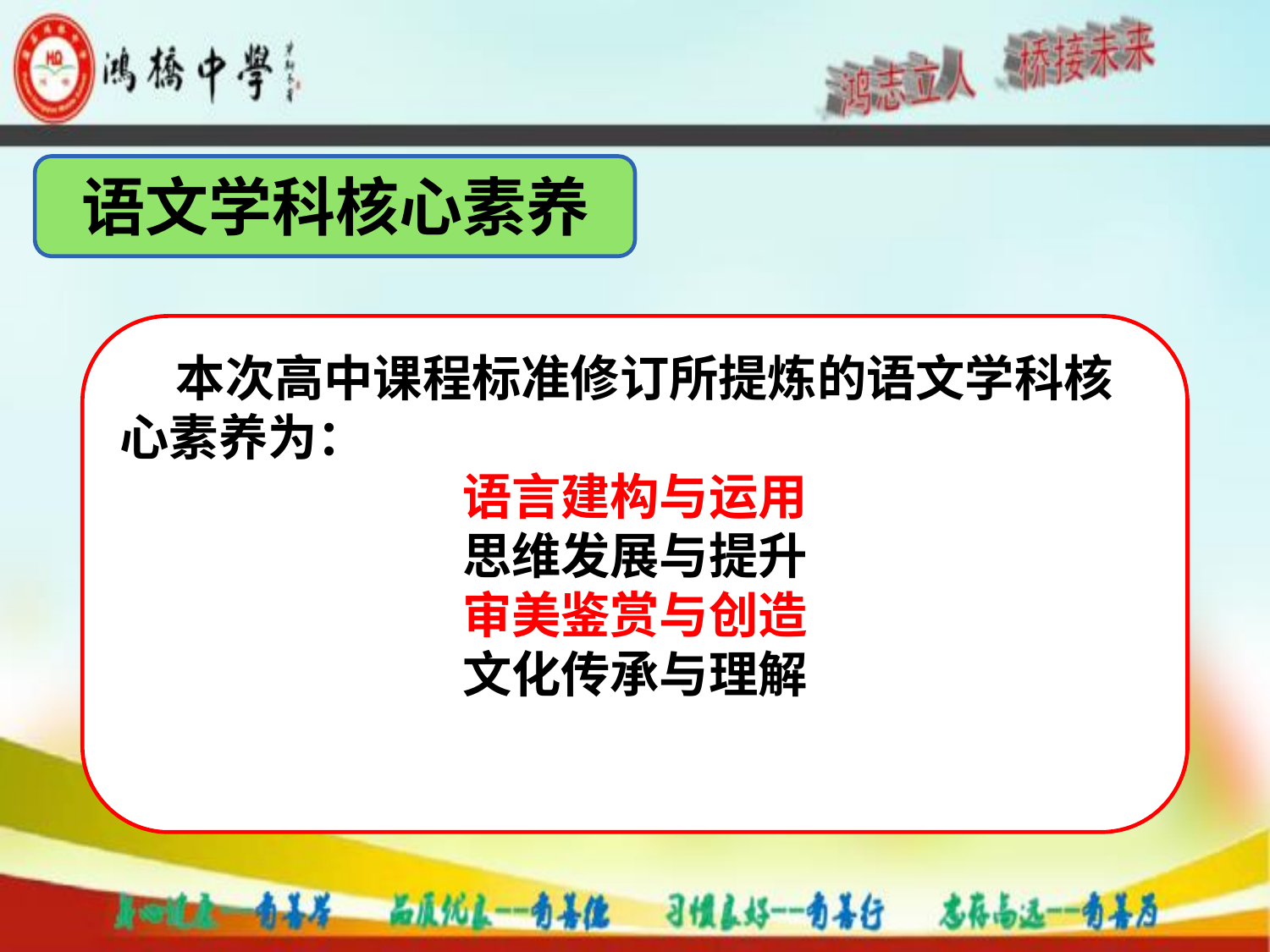

语文学科核心素养
    本次高中课程标准修订所提炼的语文学科核心素养为：
语言建构与运用
思维发展与提升
审美鉴赏与创造
文化传承与理解